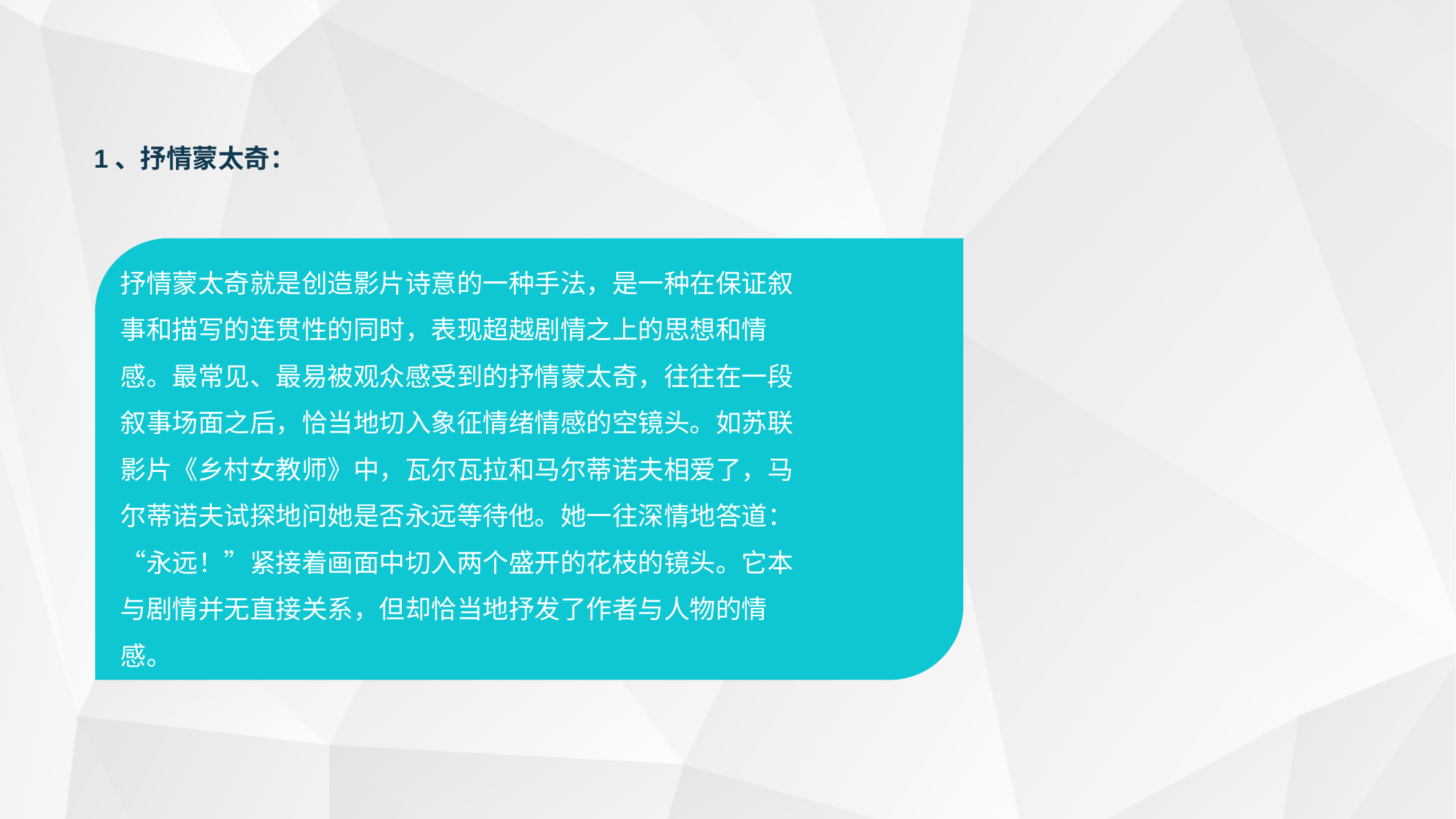

1、抒情蒙太奇：

抒情蒙太奇就是创造影片诗意的一种手法，是一种在保证叙事和描写的连贯性的同时，表现超越剧情之上的思想和情感。最常见、最易被观众感受到的抒情蒙太奇，往往在一段叙事场面之后，恰当地切入象征情绪情感的空镜头。如苏联影片《乡村女教师》中，瓦尔瓦拉和马尔蒂诺夫相爱了，马尔蒂诺夫试探地问她是否永远等待他。她一往深情地答道：“永远！”紧接着画面中切入两个盛开的花枝的镜头。它本与剧情并无直接关系，但却恰当地抒发了作者与人物的情感。